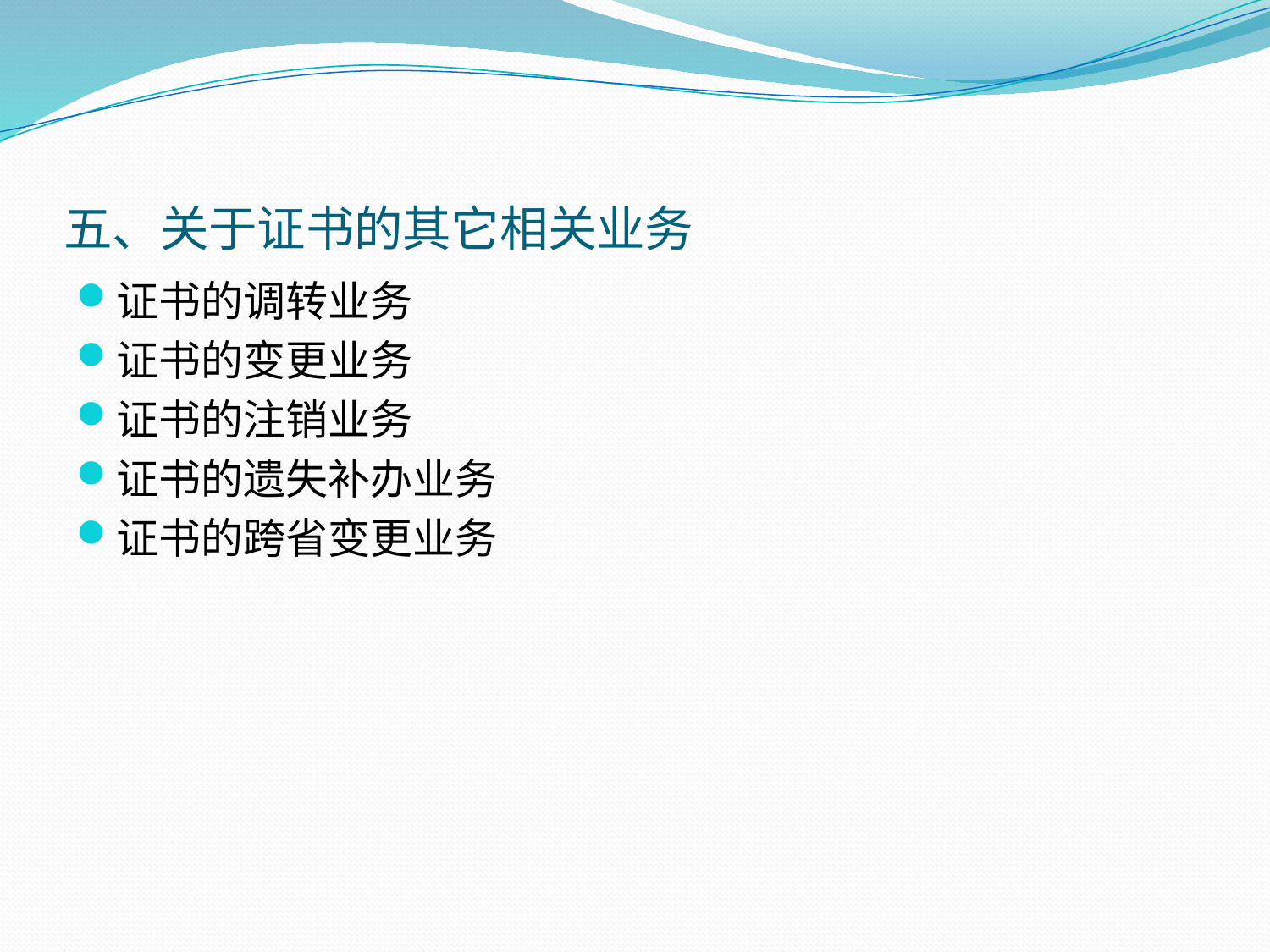

# 五、关于证书的其它相关业务
证书的调转业务
证书的变更业务
证书的注销业务
证书的遗失补办业务
证书的跨省变更业务